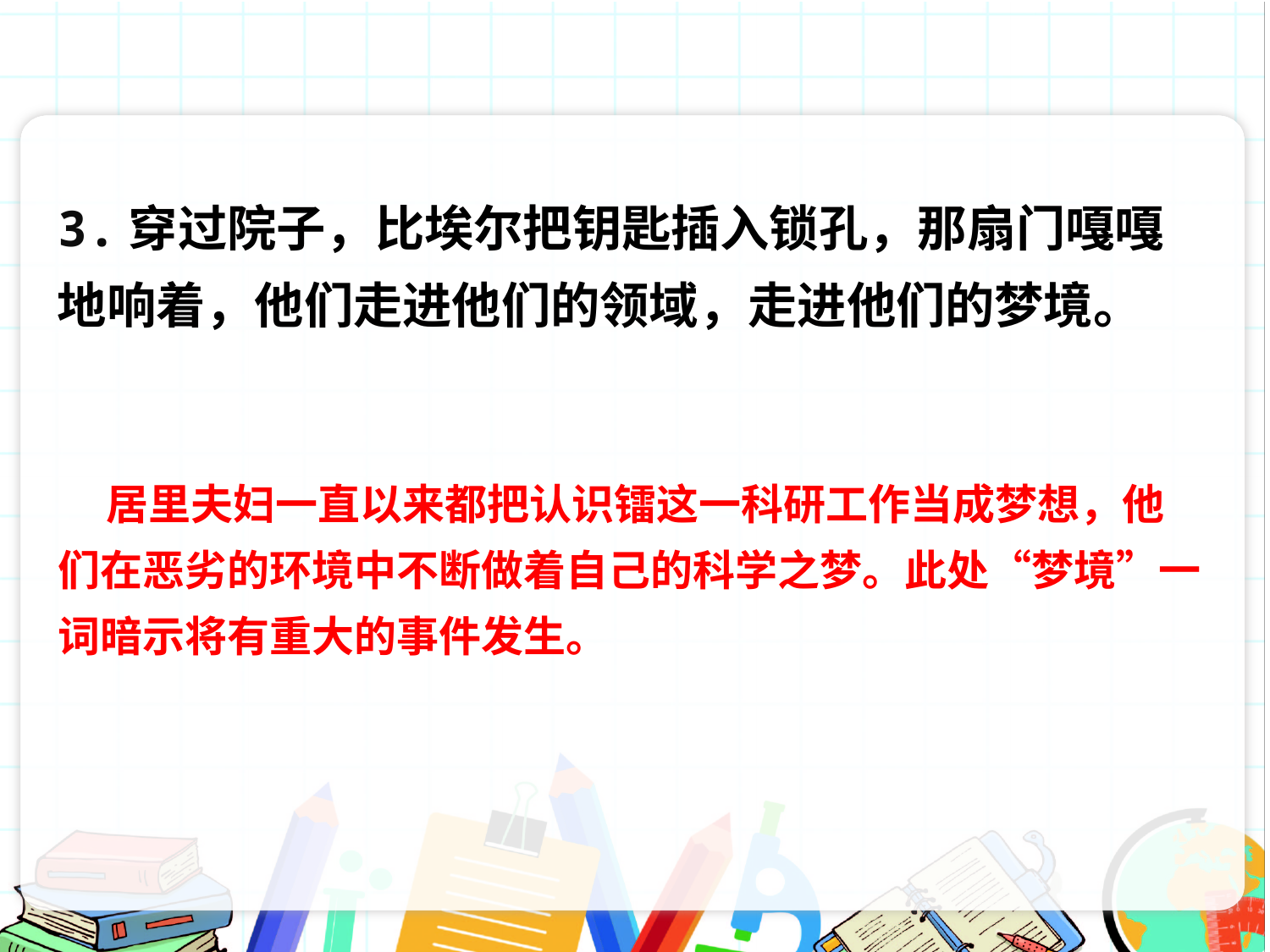

3.穿过院子，比埃尔把钥匙插入锁孔，那扇门嘎嘎地响着，他们走进他们的领域，走进他们的梦境。
    居里夫妇一直以来都把认识镭这一科研工作当成梦想，他们在恶劣的环境中不断做着自己的科学之梦。此处“梦境”一词暗示将有重大的事件发生。